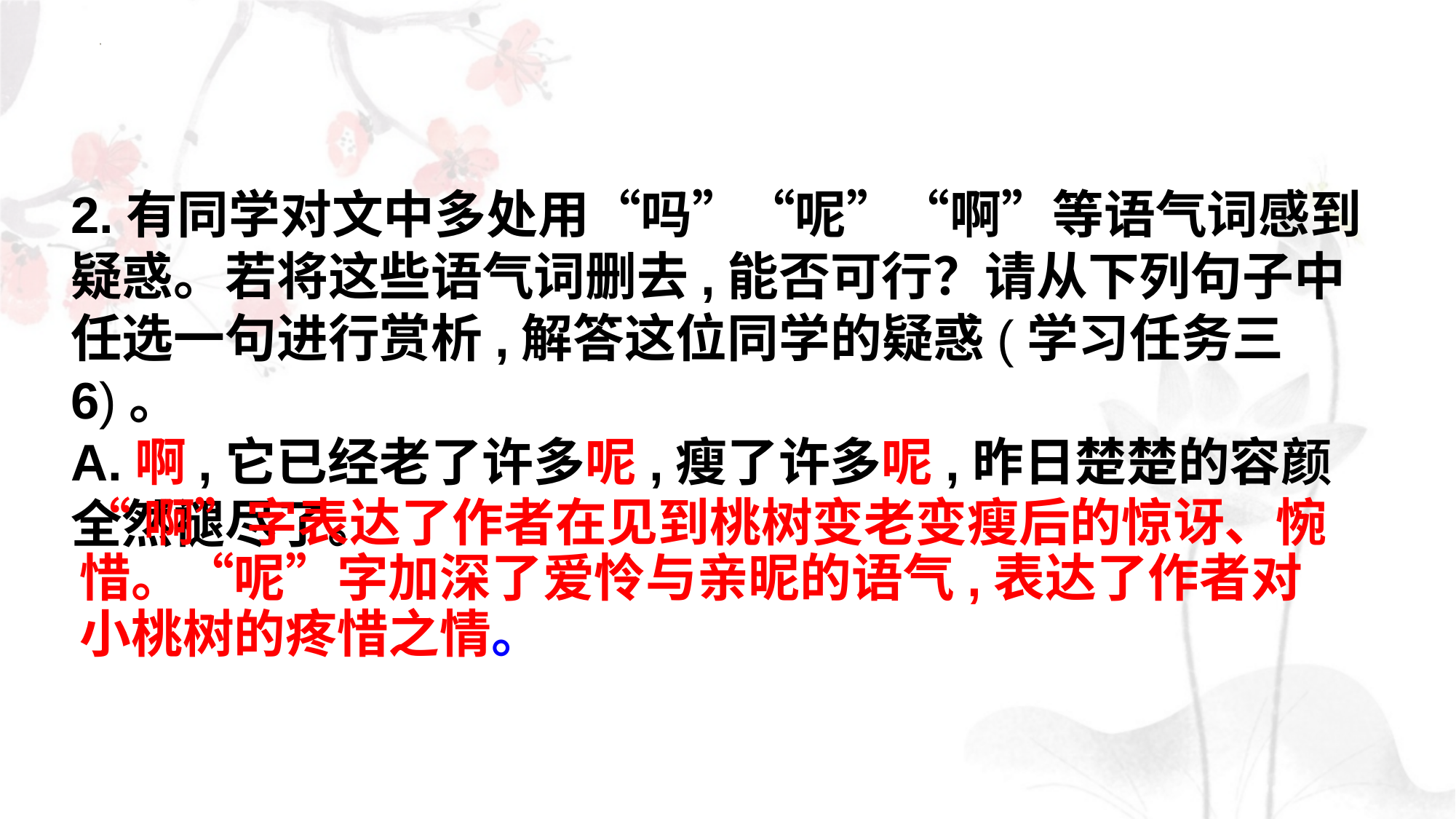

2.有同学对文中多处用“吗”“呢”“啊”等语气词感到疑惑。若将这些语气词删去,能否可行？请从下列句子中任选一句进行赏析,解答这位同学的疑惑(学习任务三6)。
A.啊,它已经老了许多呢,瘦了许多呢,昨日楚楚的容颜全然褪尽了。

“啊”字表达了作者在见到桃树变老变瘦后的惊讶、惋惜。“呢”字加深了爱怜与亲昵的语气,表达了作者对小桃树的疼惜之情。